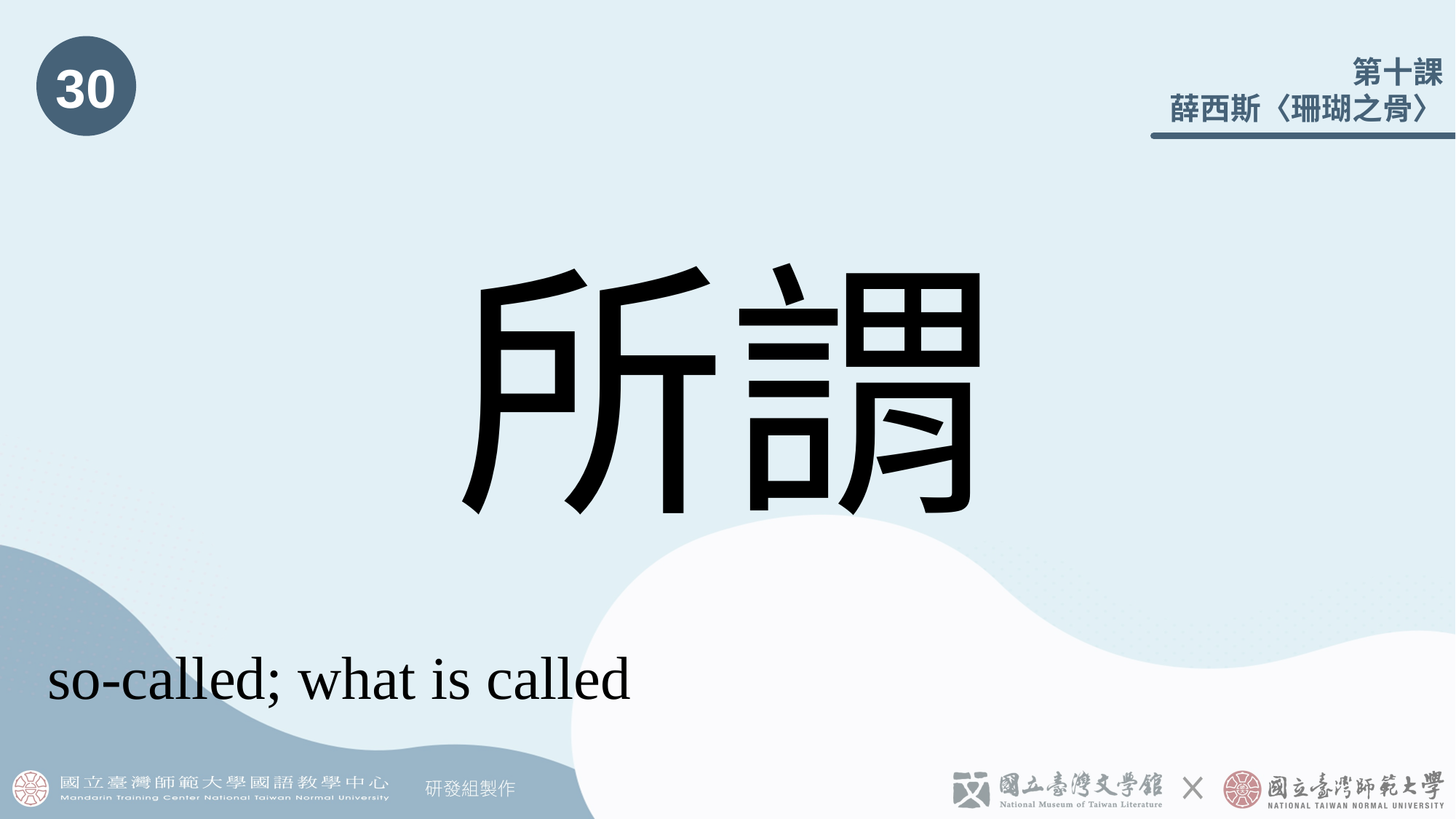

30
# 所謂
so-called; what is called